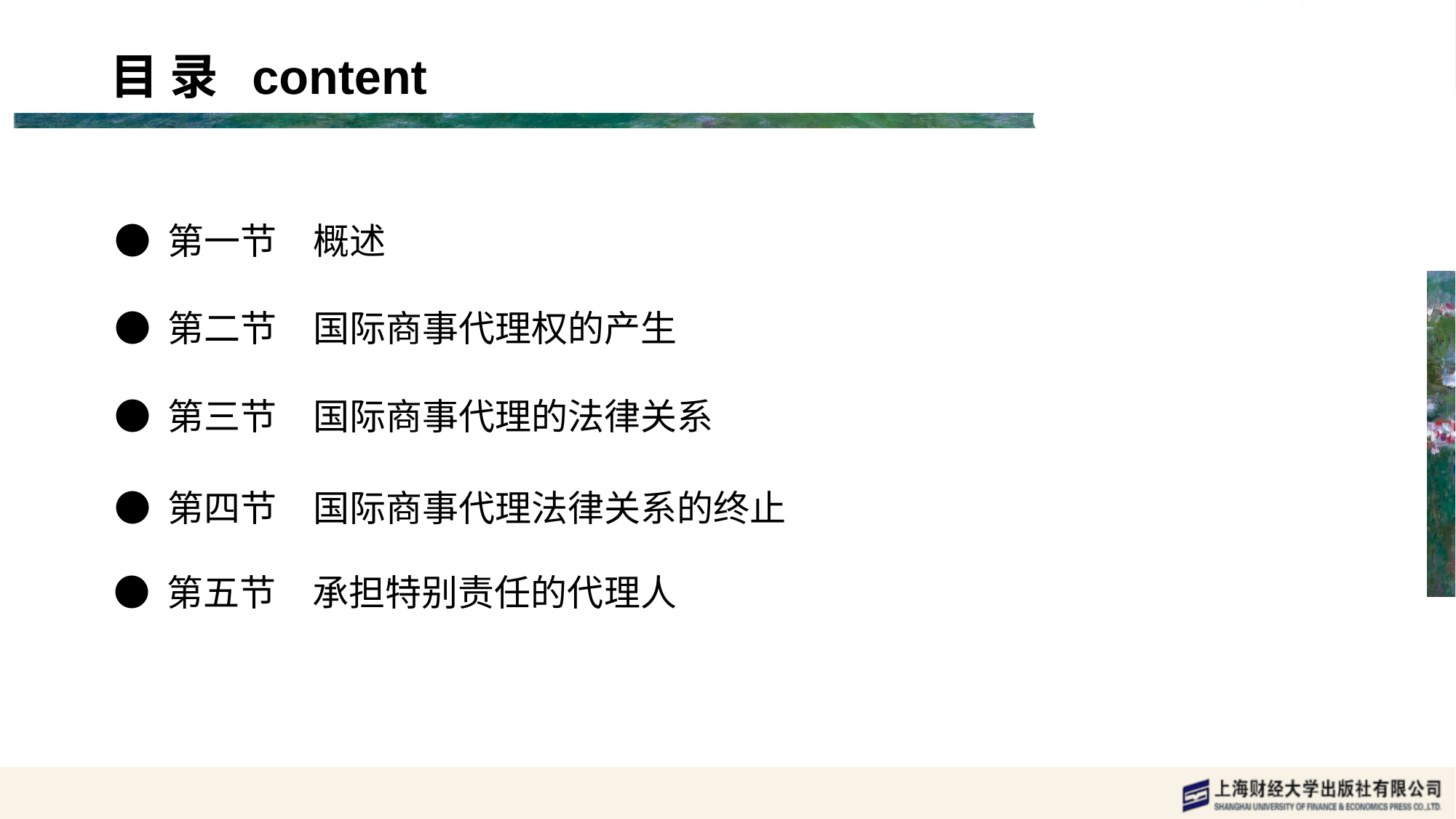

目 录  content
● 第一节　概述
● 第二节　国际商事代理权的产生
● 第三节　国际商事代理的法律关系
● 第四节　国际商事代理法律关系的终止
● 第五节　承担特别责任的代理人